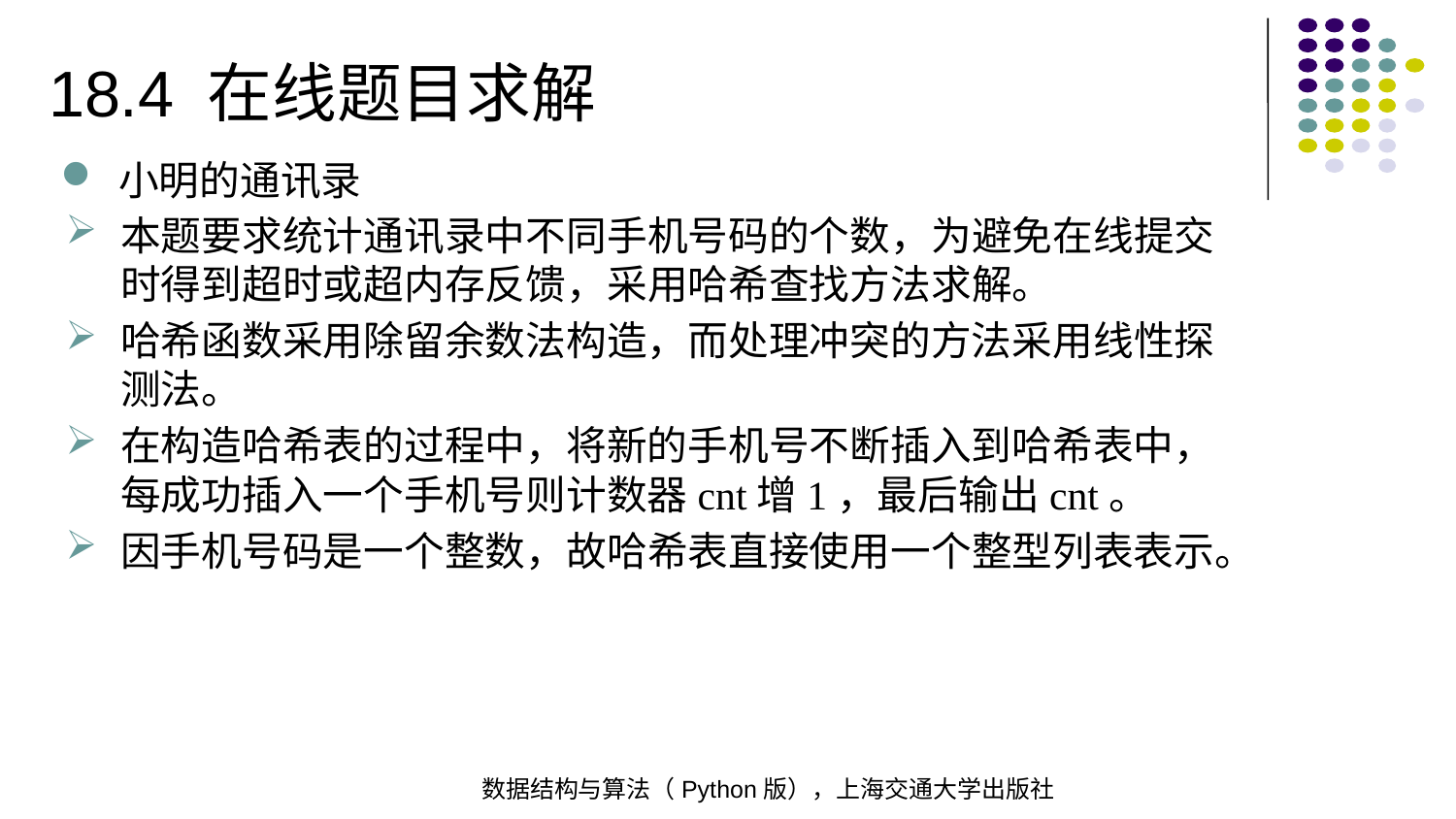

18.4 在线题目求解
小明的通讯录
本题要求统计通讯录中不同手机号码的个数，为避免在线提交时得到超时或超内存反馈，采用哈希查找方法求解。
哈希函数采用除留余数法构造，而处理冲突的方法采用线性探测法。
在构造哈希表的过程中，将新的手机号不断插入到哈希表中，每成功插入一个手机号则计数器cnt增1，最后输出cnt。
因手机号码是一个整数，故哈希表直接使用一个整型列表表示。